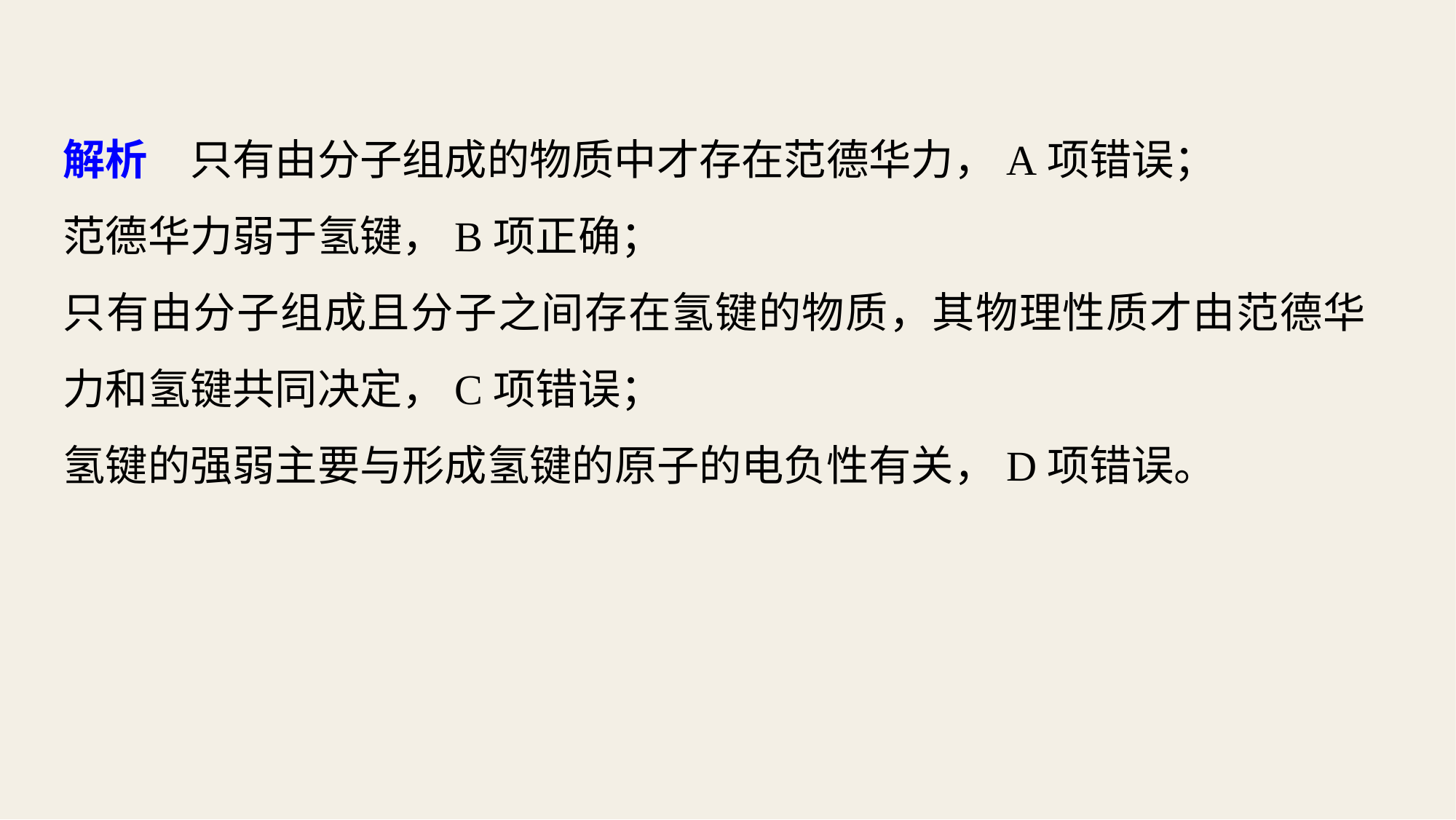

解析　只有由分子组成的物质中才存在范德华力，A项错误；
范德华力弱于氢键，B项正确；
只有由分子组成且分子之间存在氢键的物质，其物理性质才由范德华力和氢键共同决定，C项错误；
氢键的强弱主要与形成氢键的原子的电负性有关，D项错误。